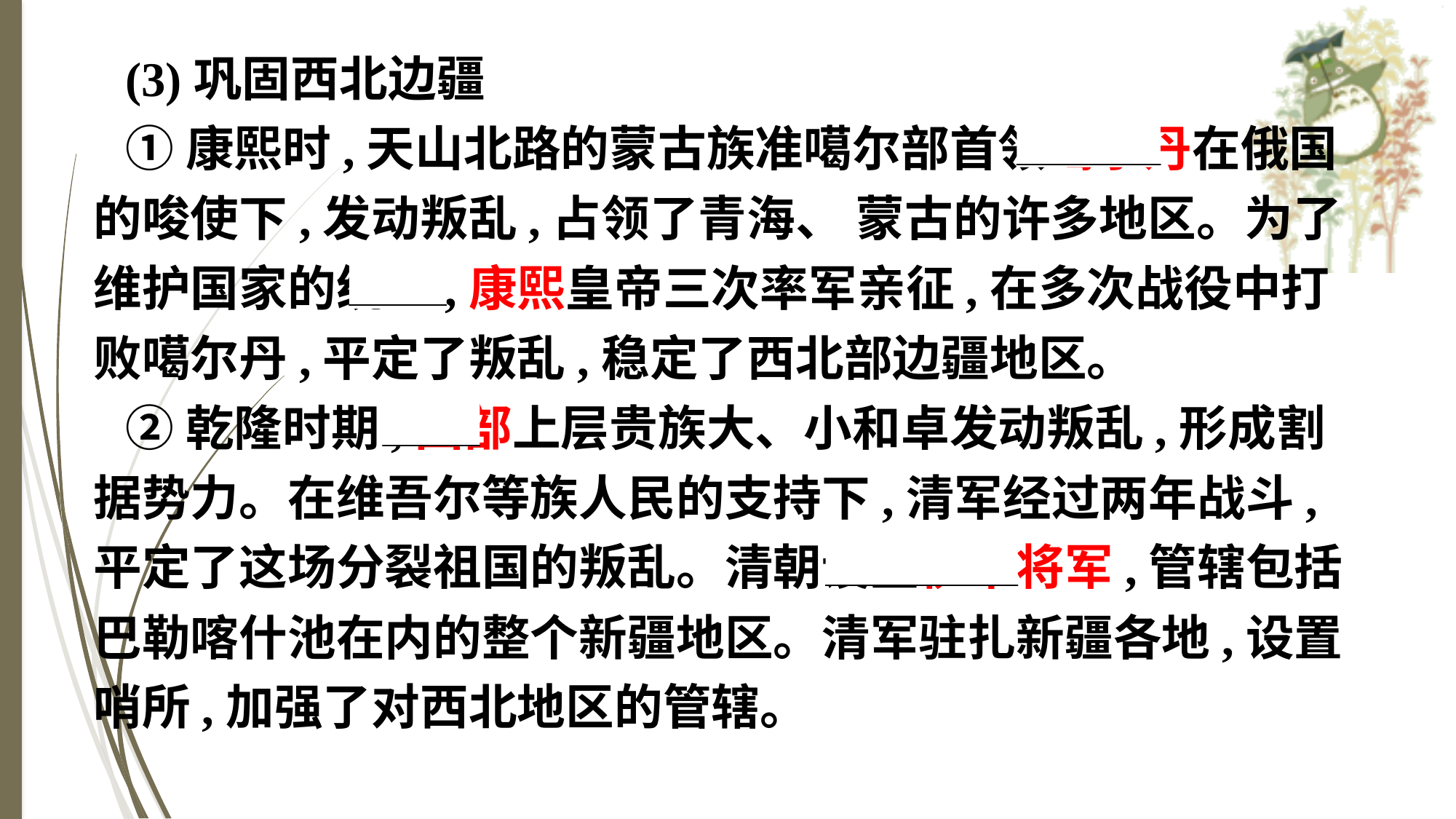

(3)巩固西北边疆
①康熙时,天山北路的蒙古族准噶尔部首领噶尔丹在俄国的唆使下,发动叛乱,占领了青海、 蒙古的许多地区。为了维护国家的统一,康熙皇帝三次率军亲征,在多次战役中打败噶尔丹,平定了叛乱,稳定了西北部边疆地区。
②乾隆时期,回部上层贵族大、小和卓发动叛乱,形成割据势力。在维吾尔等族人民的支持下,清军经过两年战斗,平定了这场分裂祖国的叛乱。清朝设置伊犁将军,管辖包括巴勒喀什池在内的整个新疆地区。清军驻扎新疆各地,设置哨所,加强了对西北地区的管辖。